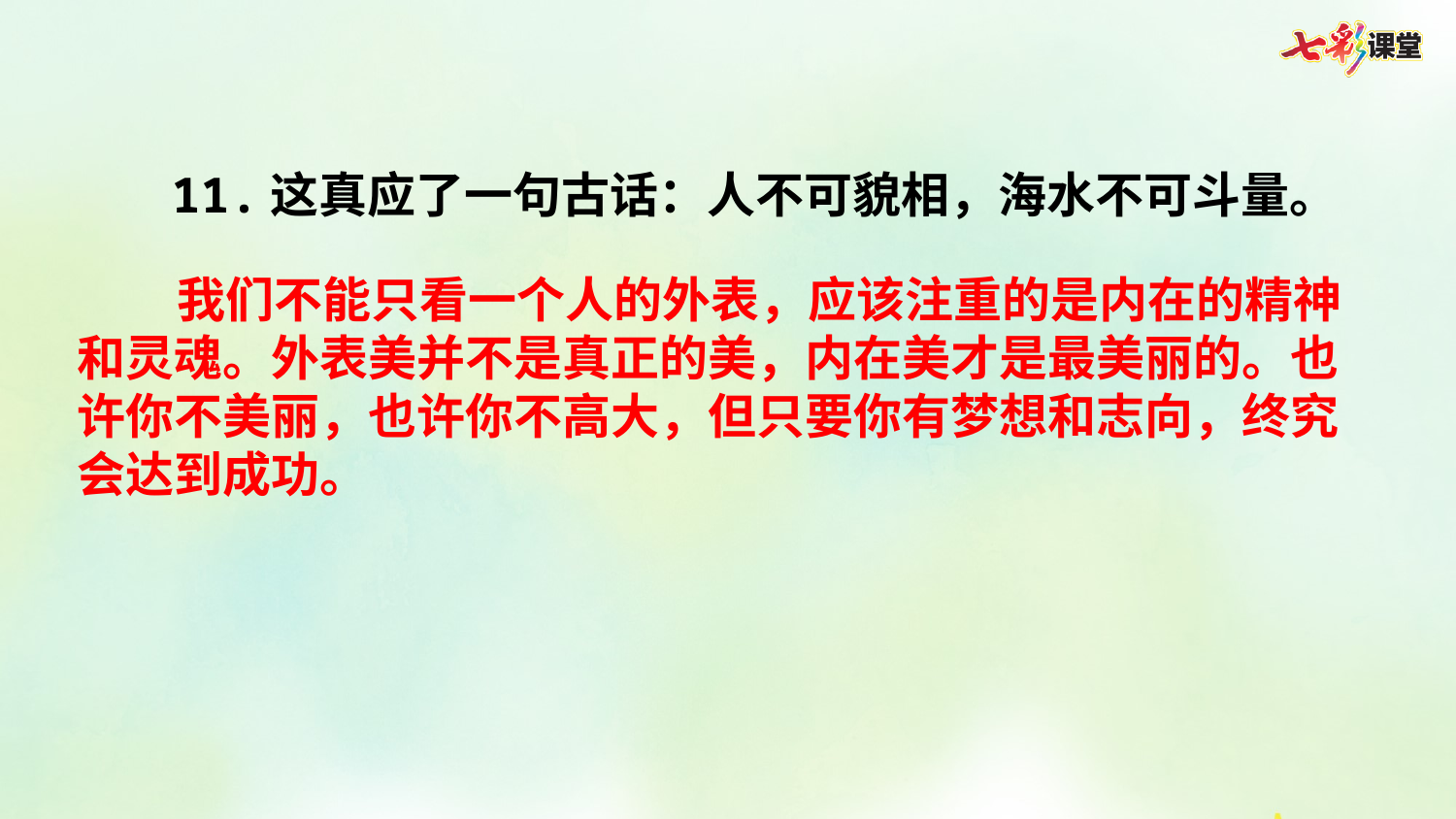

11.这真应了一句古话：人不可貌相，海水不可斗量。
我们不能只看一个人的外表，应该注重的是内在的精神和灵魂。外表美并不是真正的美，内在美才是最美丽的。也许你不美丽，也许你不高大，但只要你有梦想和志向，终究会达到成功。